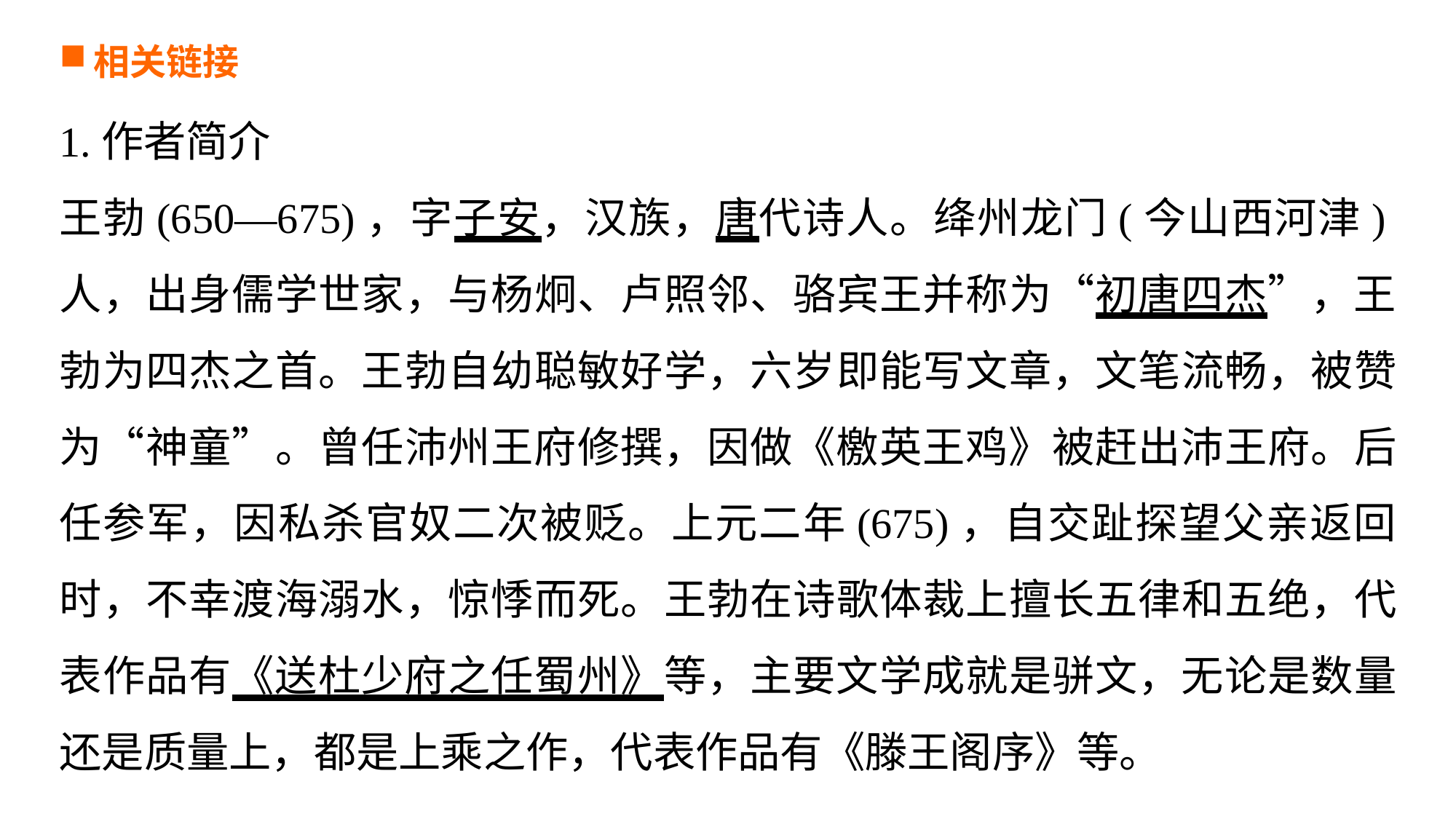

相关链接
1.作者简介
王勃(650—675)，字子安，汉族，唐代诗人。绛州龙门(今山西河津)人，出身儒学世家，与杨炯、卢照邻、骆宾王并称为“初唐四杰”，王勃为四杰之首。王勃自幼聪敏好学，六岁即能写文章，文笔流畅，被赞为“神童”。曾任沛州王府修撰，因做《檄英王鸡》被赶出沛王府。后任参军，因私杀官奴二次被贬。上元二年(675)，自交趾探望父亲返回时，不幸渡海溺水，惊悸而死。王勃在诗歌体裁上擅长五律和五绝，代表作品有《送杜少府之任蜀州》等，主要文学成就是骈文，无论是数量还是质量上，都是上乘之作，代表作品有《滕王阁序》等。